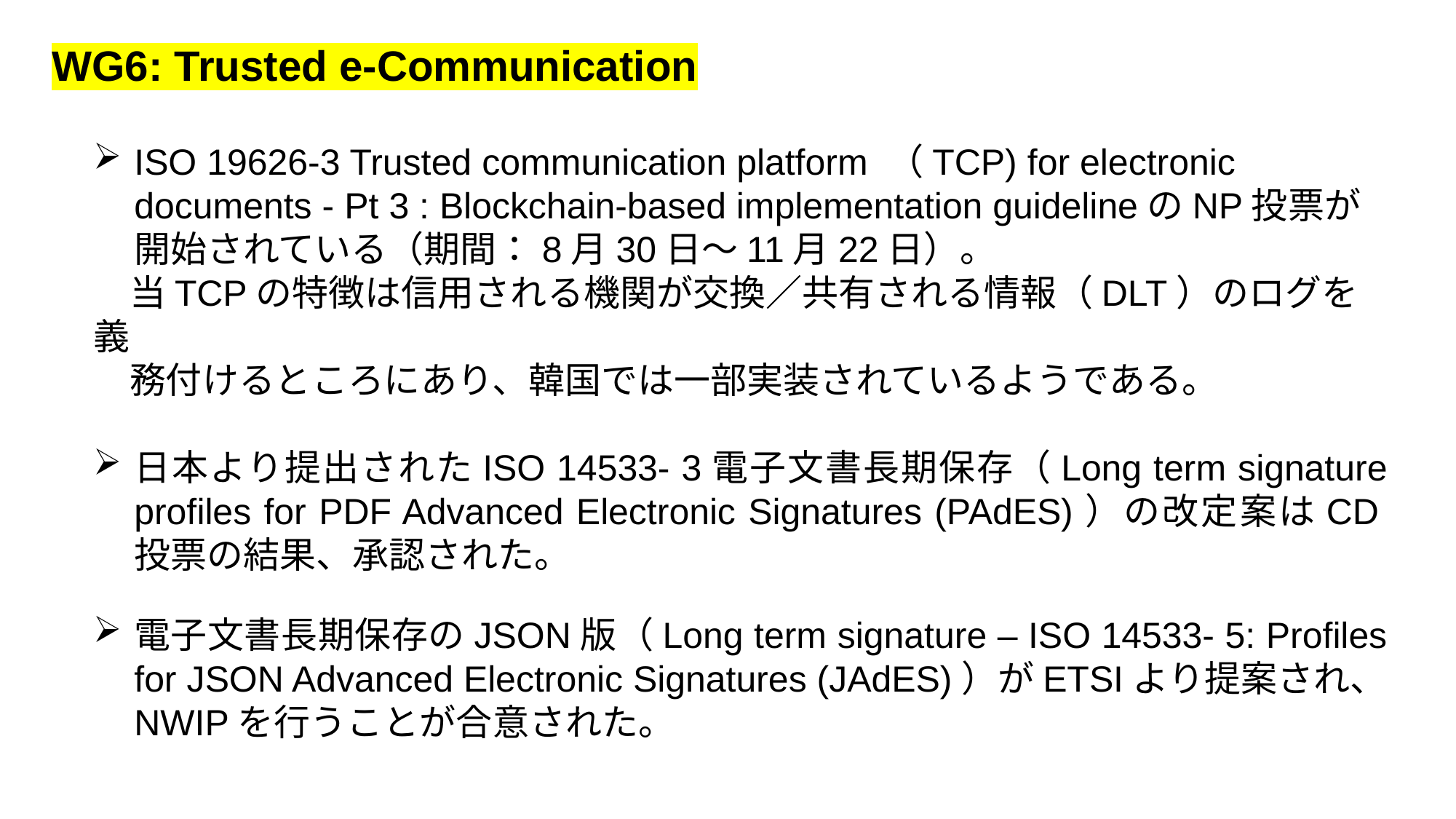

WG6: Trusted e-Communication
ISO 19626-3 Trusted communication platform （TCP) for electronic documents - Pt 3 : Blockchain-based implementation guidelineのNP投票が開始されている（期間：8月30日～11月22日）。
　当TCPの特徴は信用される機関が交換／共有される情報（DLT）のログを義
　務付けるところにあり、韓国では一部実装されているようである。

日本より提出されたISO 14533- 3電子文書長期保存（Long term signature profiles for PDF Advanced Electronic Signatures (PAdES)）の改定案はCD投票の結果、承認された。

電子文書長期保存のJSON版（Long term signature – ISO 14533- 5: Profiles for JSON Advanced Electronic Signatures (JAdES)）がETSIより提案され、NWIPを行うことが合意された。